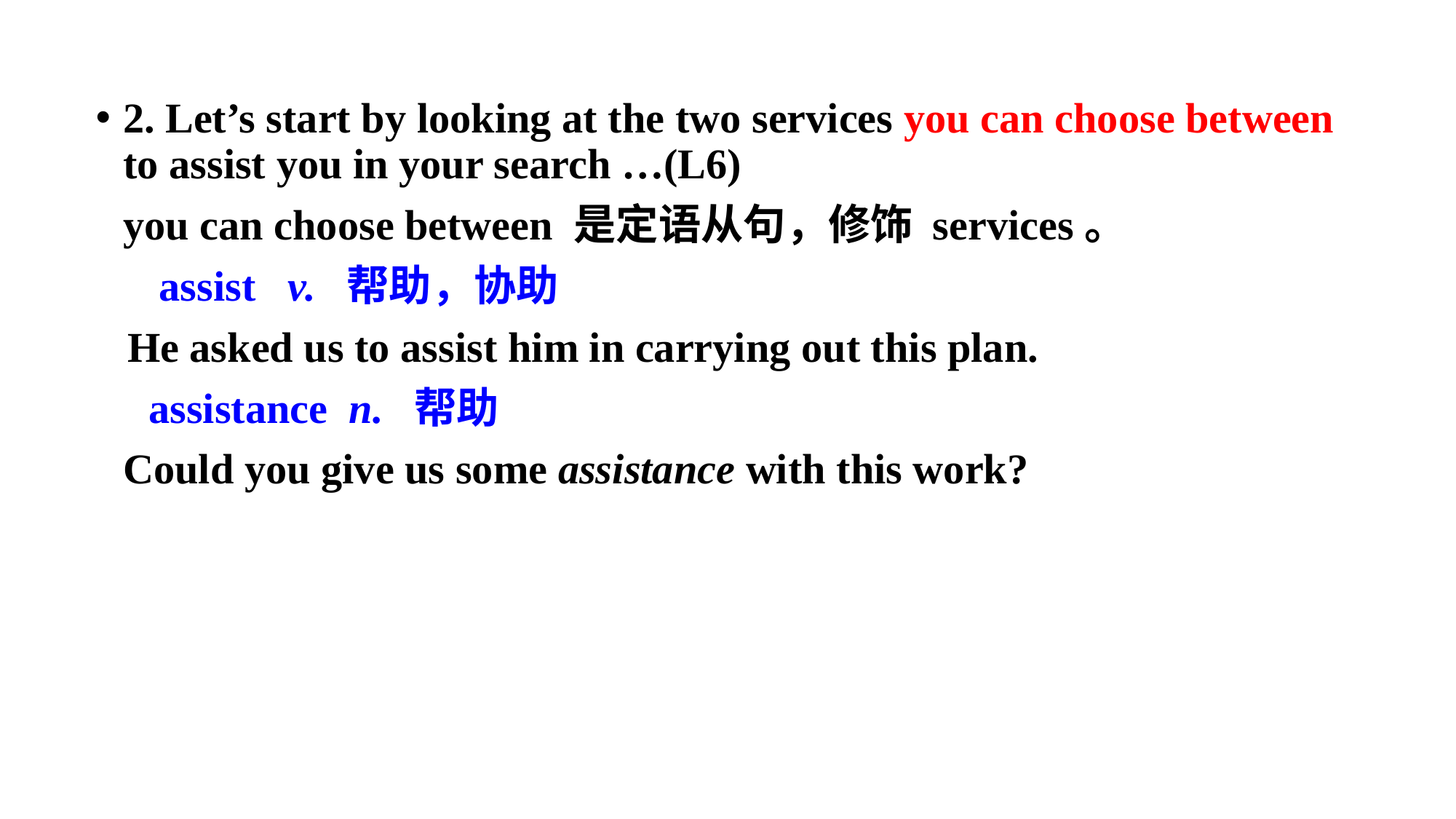

2. Let’s start by looking at the two services you can choose between to assist you in your search …(L6)
	you can choose between 是定语从句，修饰 services。
      assist   v.  帮助，协助
   He asked us to assist him in carrying out this plan.
     assistance  n.  帮助
	Could you give us some assistance with this work?